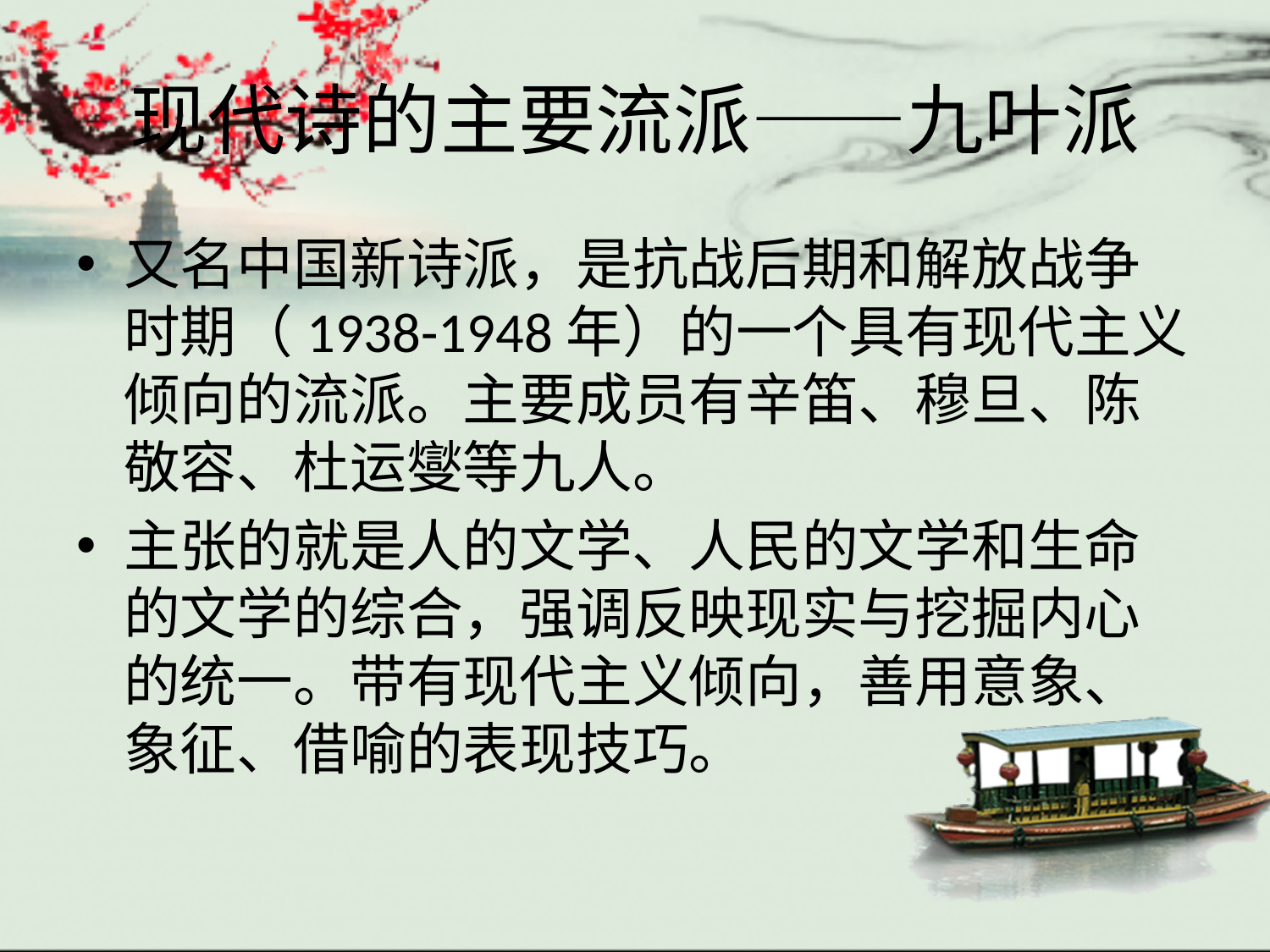

# 现代诗的主要流派——九叶派
又名中国新诗派，是抗战后期和解放战争时期（1938-1948年）的一个具有现代主义倾向的流派。主要成员有辛笛、穆旦、陈敬容、杜运燮等九人。
主张的就是人的文学、人民的文学和生命的文学的综合，强调反映现实与挖掘内心的统一。带有现代主义倾向，善用意象、象征、借喻的表现技巧。